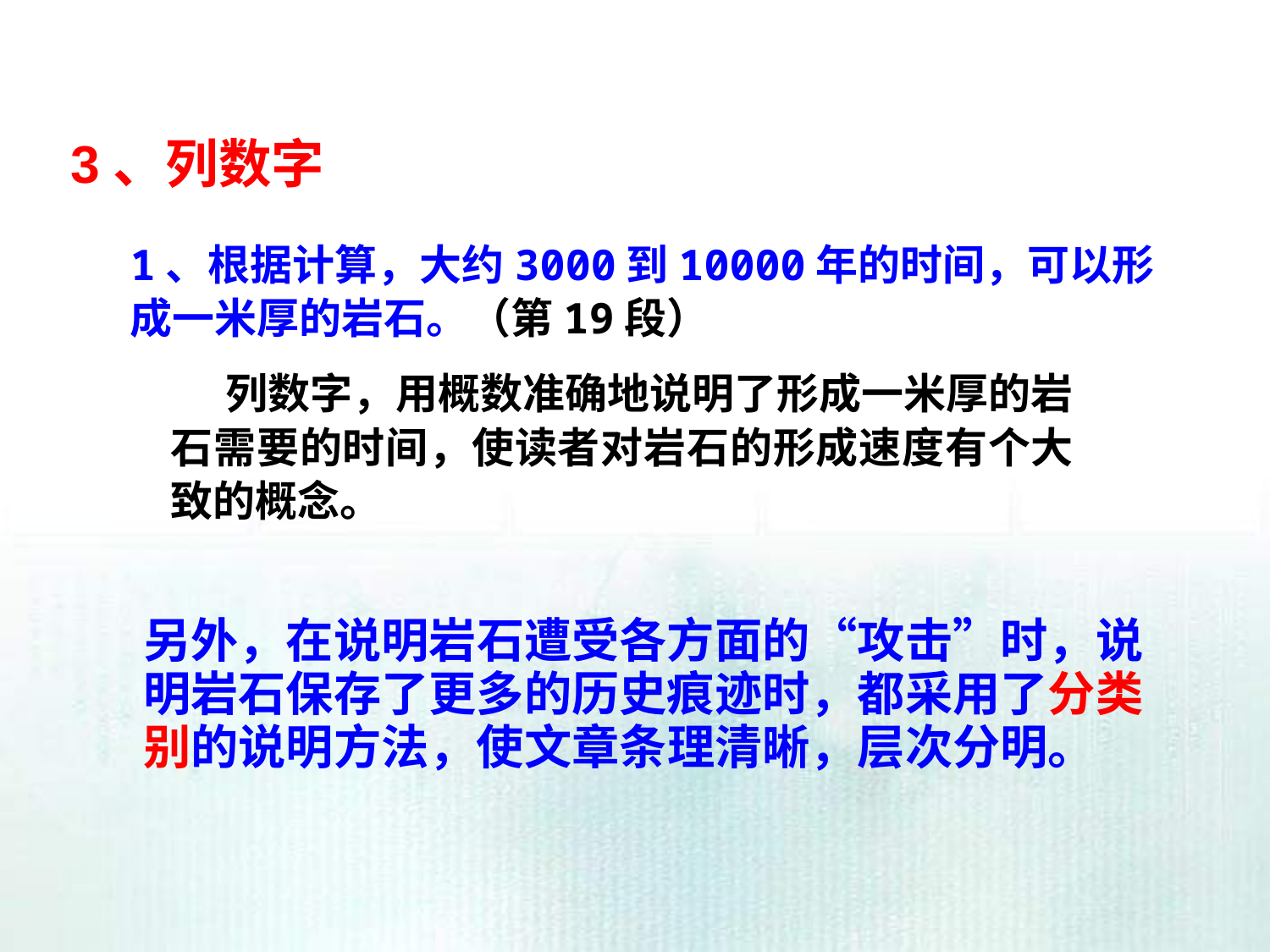

3、列数字
1、根据计算，大约3000到10000年的时间，可以形成一米厚的岩石。（第19段）
    列数字，用概数准确地说明了形成一米厚的岩石需要的时间，使读者对岩石的形成速度有个大致的概念。
另外，在说明岩石遭受各方面的“攻击”时，说明岩石保存了更多的历史痕迹时，都采用了分类别的说明方法，使文章条理清晰，层次分明。